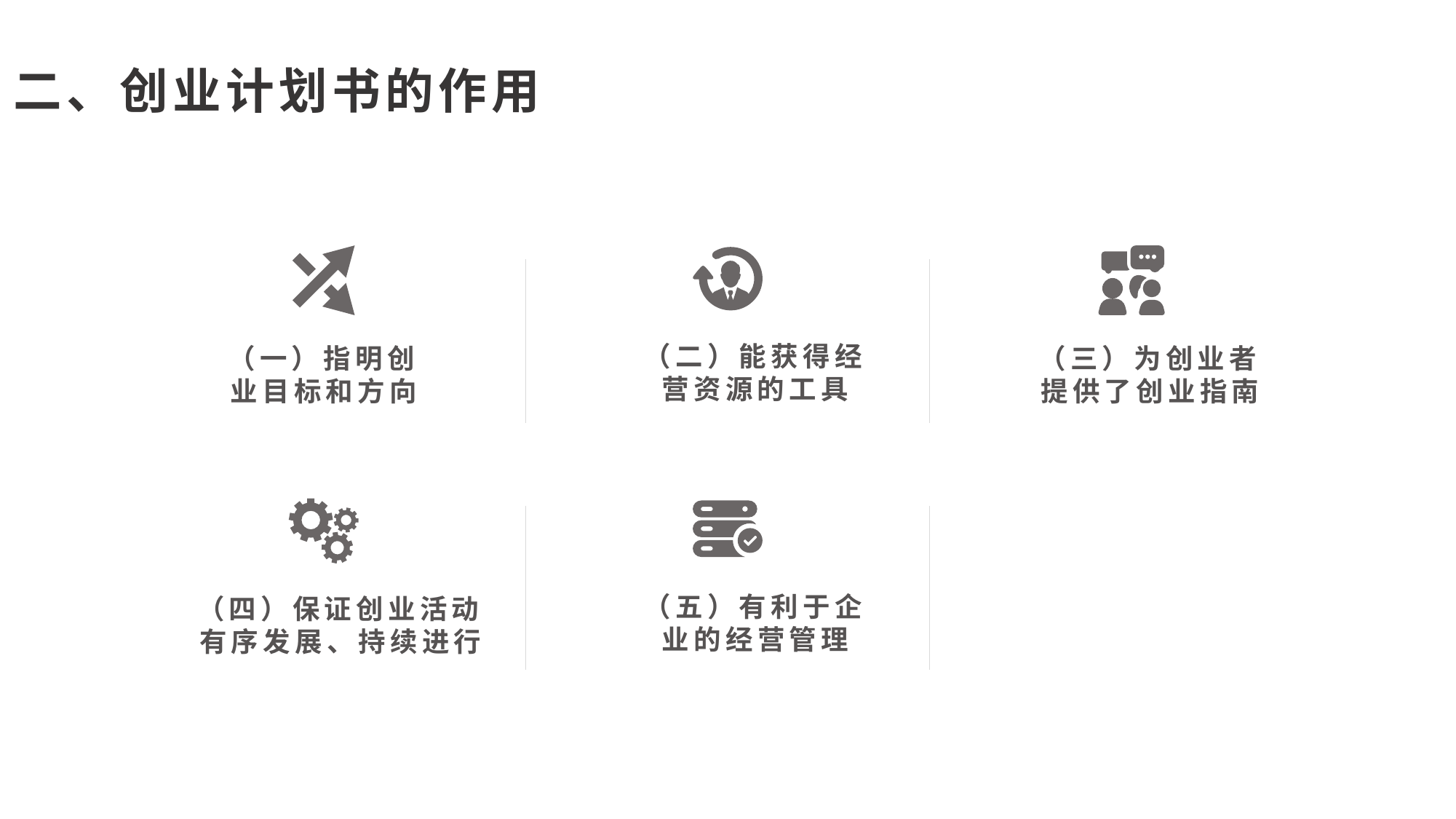

二、创业计划书的作用

（一）指明创业目标和方向

（三）为创业者提供了创业指南

（二）能获得经营资源的工具

（四）保证创业活动有序发展、持续进行

（五）有利于企业的经营管理